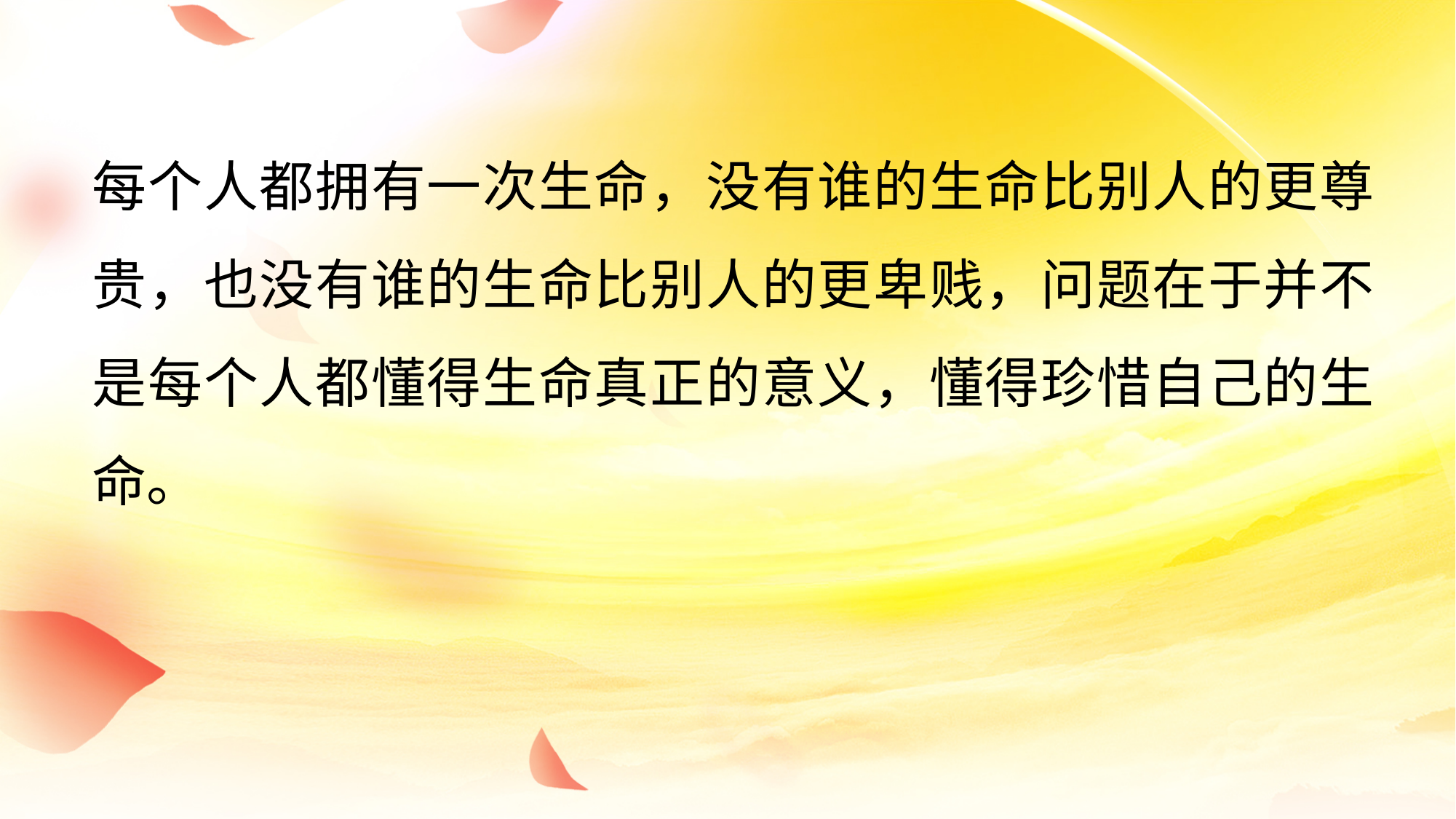

每个人都拥有一次生命，没有谁的生命比别人的更尊贵，也没有谁的生命比别人的更卑贱，问题在于并不是每个人都懂得生命真正的意义，懂得珍惜自己的生命。